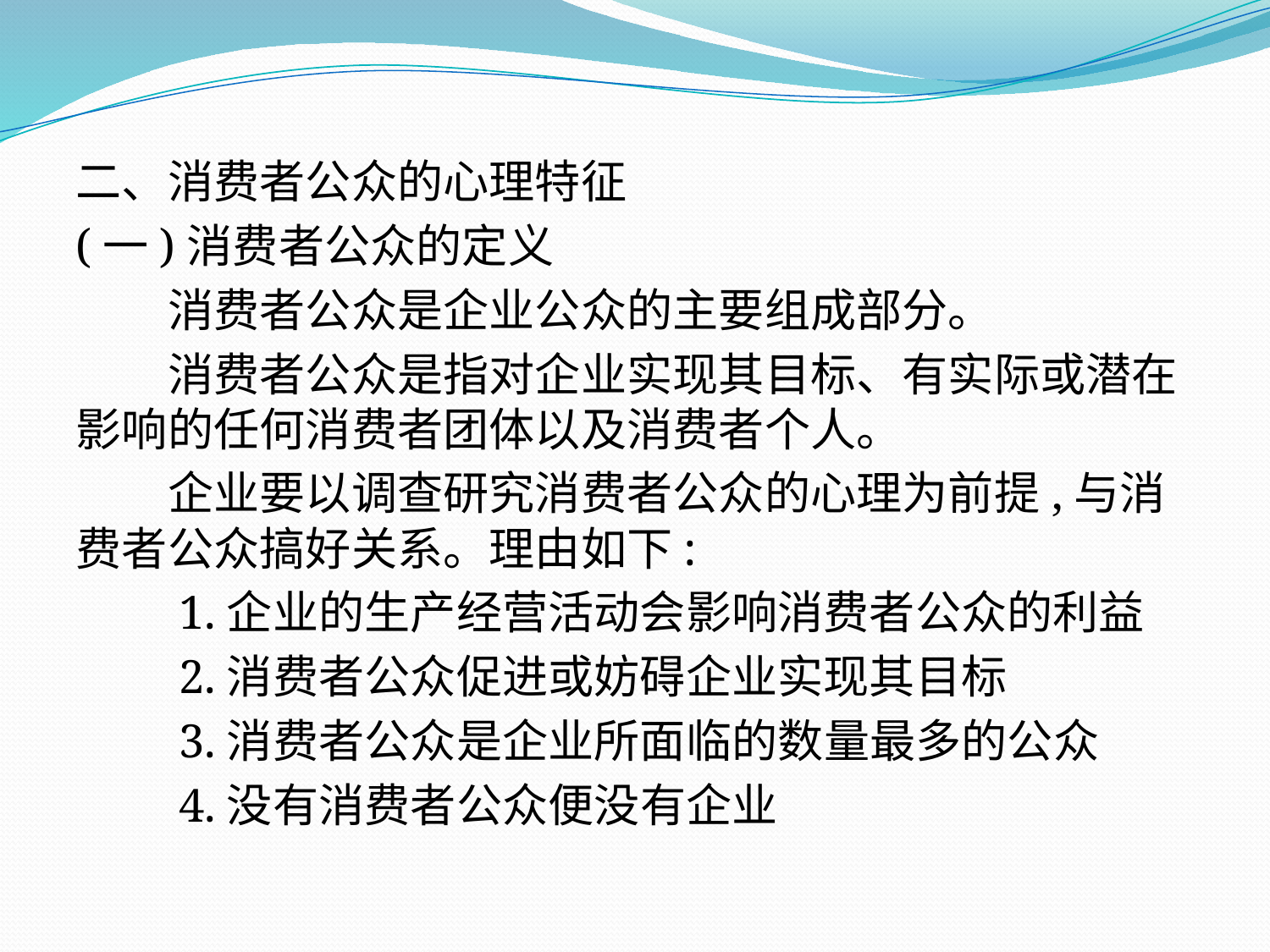

二、消费者公众的心理特征
(一)消费者公众的定义
　　消费者公众是企业公众的主要组成部分。
　　消费者公众是指对企业实现其目标、有实际或潜在影响的任何消费者团体以及消费者个人。
　　企业要以调查研究消费者公众的心理为前提,与消费者公众搞好关系。理由如下:
　　1.企业的生产经营活动会影响消费者公众的利益
　　2.消费者公众促进或妨碍企业实现其目标
　　3.消费者公众是企业所面临的数量最多的公众
　　4.没有消费者公众便没有企业